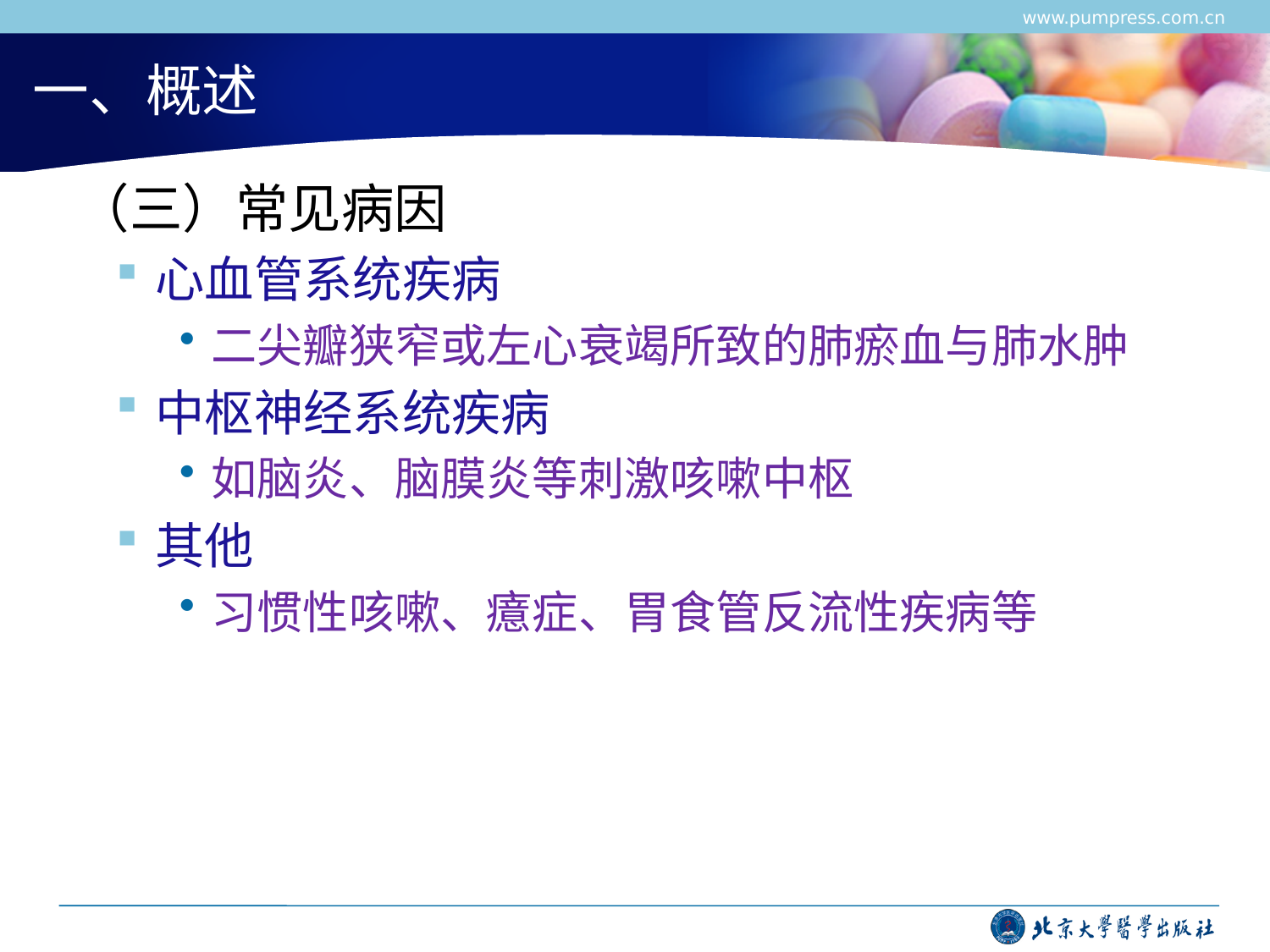

www.pumpress.com.cn
# 一、概述
 （三）常见病因
心血管系统疾病
二尖瓣狭窄或左心衰竭所致的肺瘀血与肺水肿
中枢神经系统疾病
如脑炎、脑膜炎等刺激咳嗽中枢
其他
习惯性咳嗽、癔症、胃食管反流性疾病等